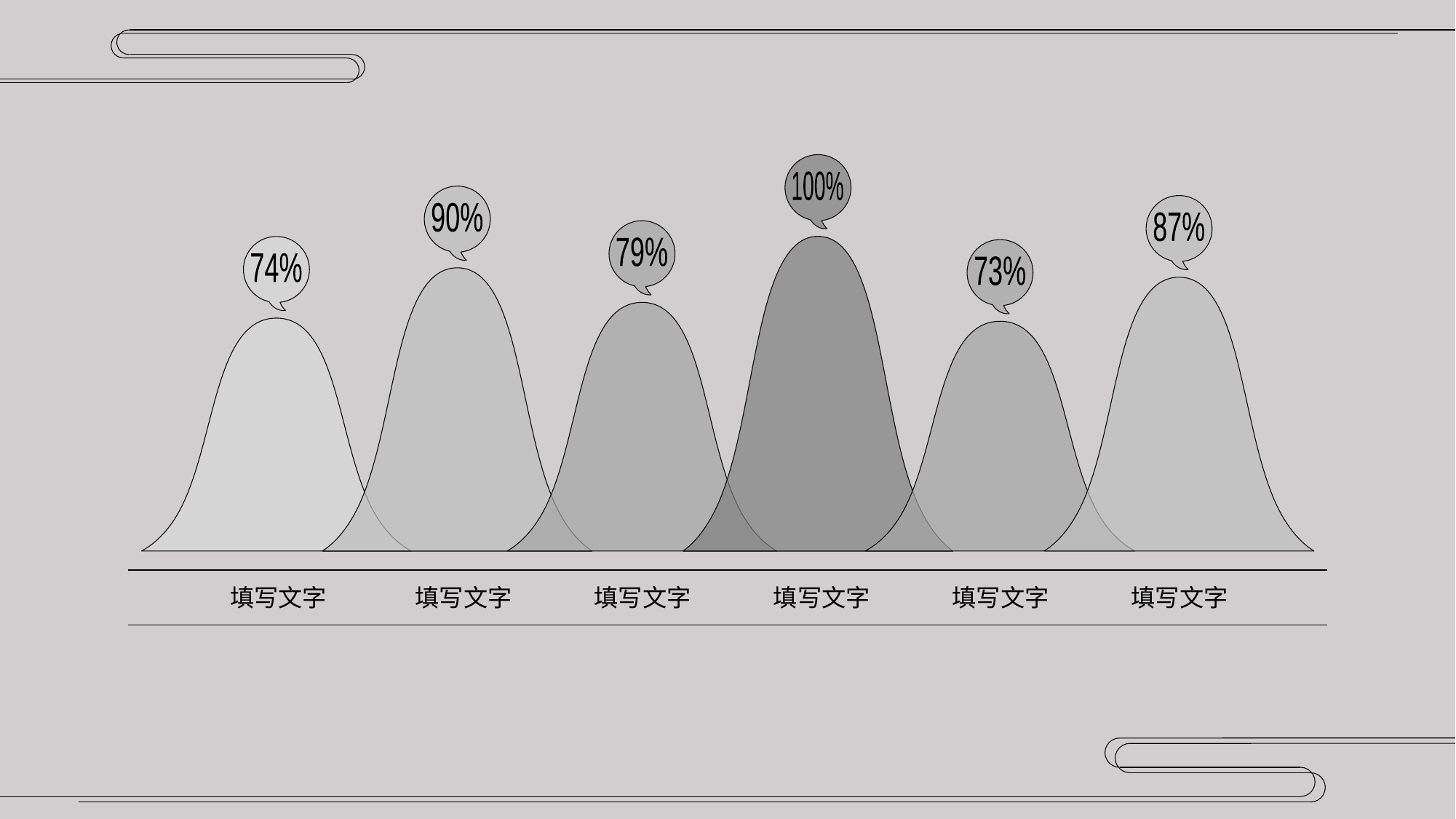

100%

90%

87%

79%

74%

73%

填写文字
填写文字
填写文字
填写文字
填写文字
填写文字